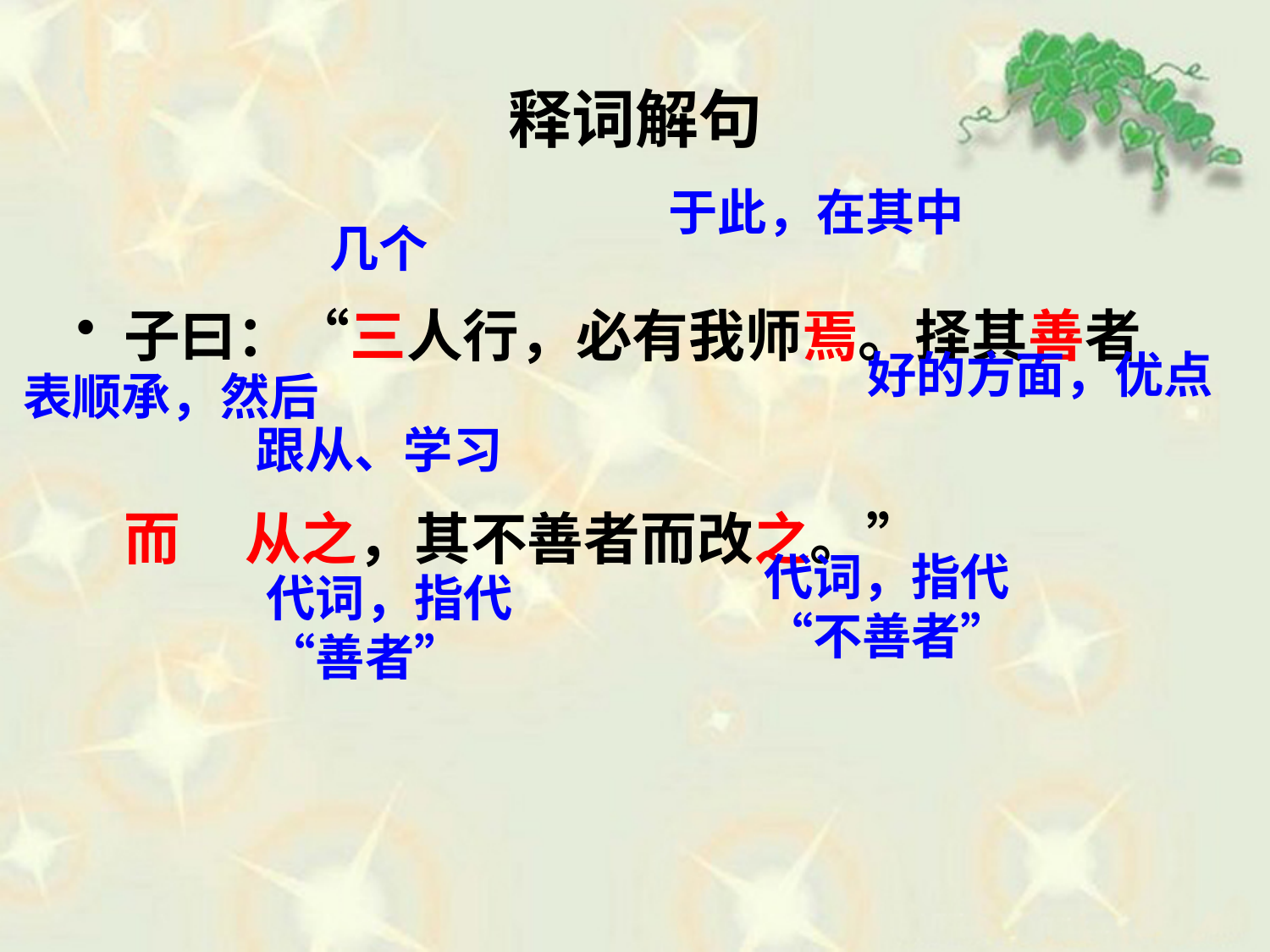

# 释词解句
子曰：“三人行，必有我师焉。择其善者而     从之，其不善者而改之。”
于此，在其中
几个
好的方面，优点
表顺承，然后
跟从、学习
代词，指代“不善者”
代词，指代“善者”